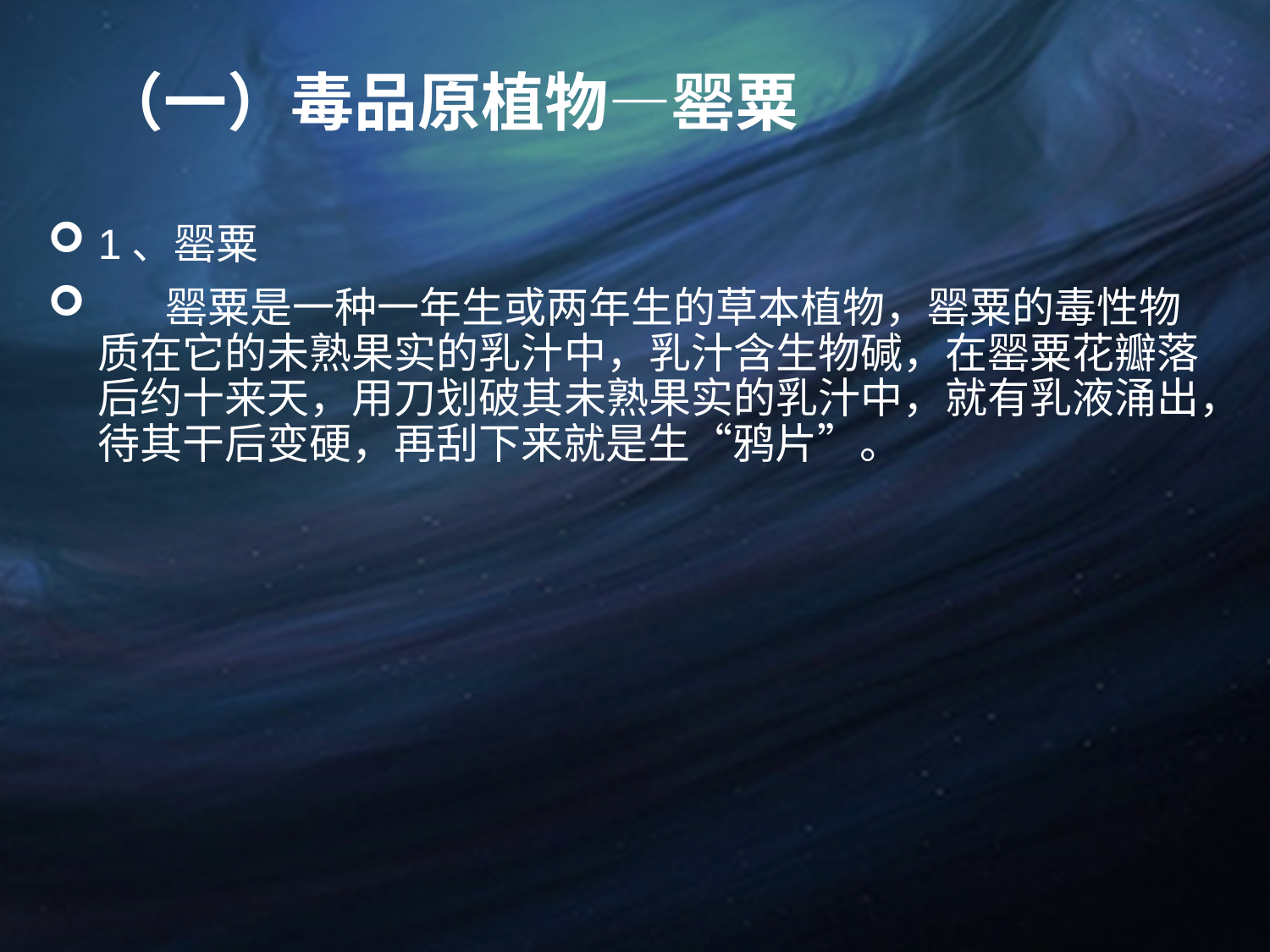

# （一）毒品原植物—罂粟
1、罂粟
      罂粟是一种一年生或两年生的草本植物，罂粟的毒性物质在它的未熟果实的乳汁中，乳汁含生物碱，在罂粟花瓣落后约十来天，用刀划破其未熟果实的乳汁中，就有乳液涌出，待其干后变硬，再刮下来就是生“鸦片”。

6